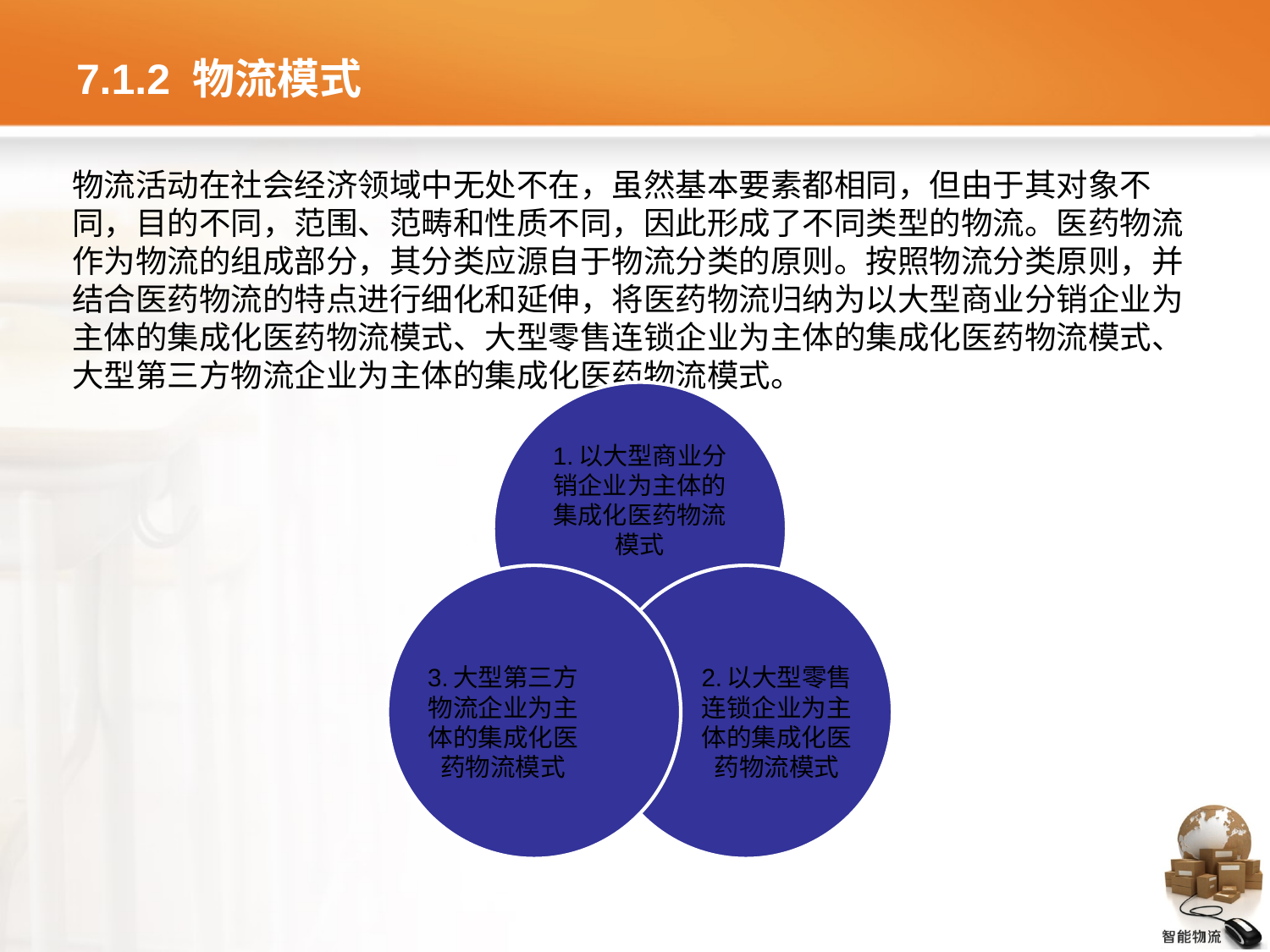

# 7.1.2 物流模式
物流活动在社会经济领域中无处不在，虽然基本要素都相同，但由于其对象不同，目的不同，范围、范畴和性质不同，因此形成了不同类型的物流。医药物流作为物流的组成部分，其分类应源自于物流分类的原则。按照物流分类原则，并结合医药物流的特点进行细化和延伸，将医药物流归纳为以大型商业分销企业为主体的集成化医药物流模式、大型零售连锁企业为主体的集成化医药物流模式、大型第三方物流企业为主体的集成化医药物流模式。

1.以大型商业分销企业为主体的集成化医药物流模式
2.以大型零售连锁企业为主体的集成化医药物流模式
3.大型第三方物流企业为主体的集成化医药物流模式